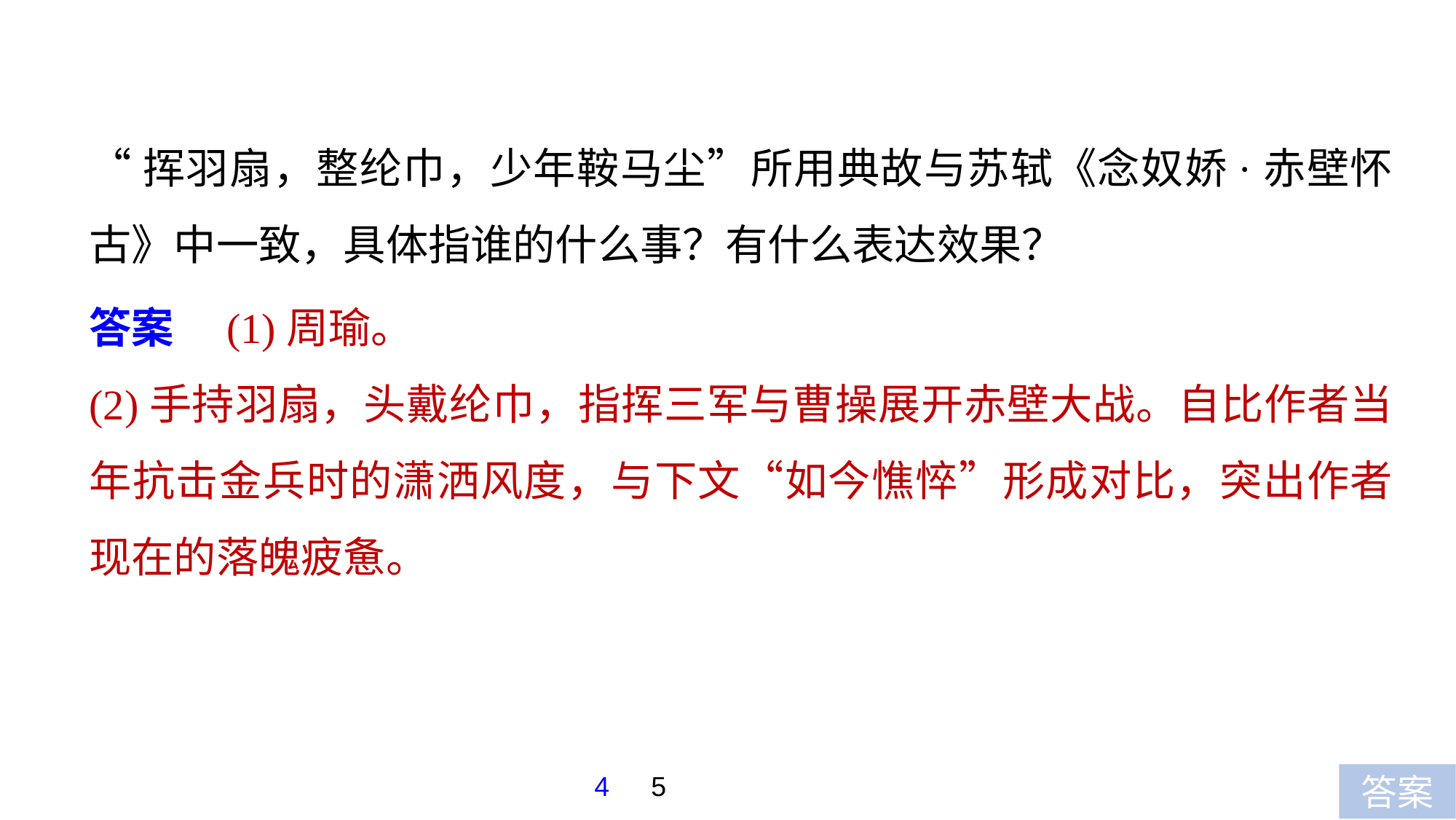

“挥羽扇，整纶巾，少年鞍马尘”所用典故与苏轼《念奴娇·赤壁怀古》中一致，具体指谁的什么事？有什么表达效果？
答案　(1)周瑜。
(2)手持羽扇，头戴纶巾，指挥三军与曹操展开赤壁大战。自比作者当年抗击金兵时的潇洒风度，与下文“如今憔悴”形成对比，突出作者现在的落魄疲惫。
4
5
答案